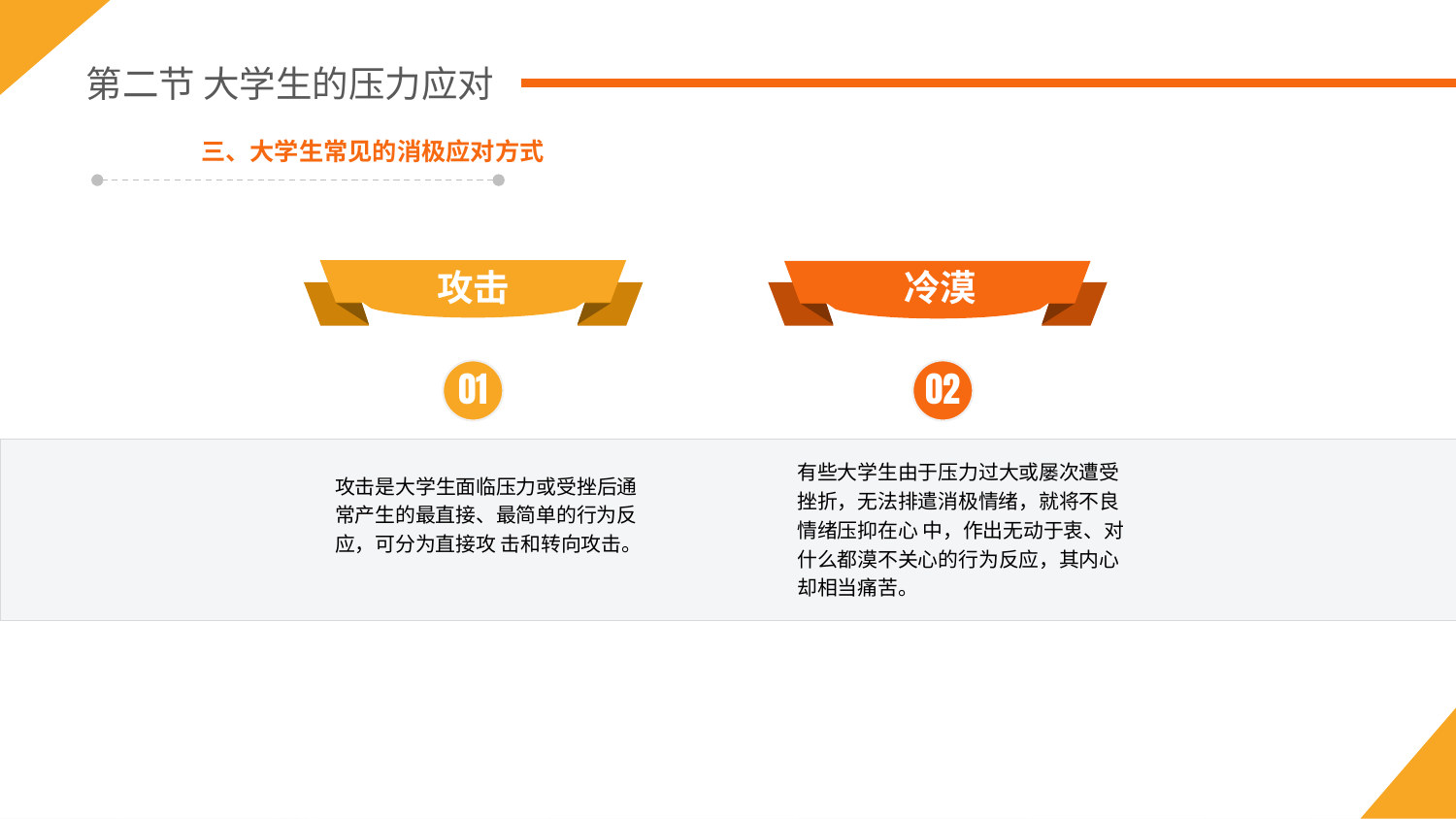

第二节 大学生的压力应对
三、大学生常见的消极应对方式
攻击
冷漠

01
02

有些大学生由于压力过大或屡次遭受挫折，无法排遣消极情绪，就将不良情绪压抑在心 中，作出无动于衷、对什么都漠不关心的行为反应，其内心却相当痛苦。
攻击是大学生面临压力或受挫后通常产生的最直接、最简单的行为反应，可分为直接攻 击和转向攻击。